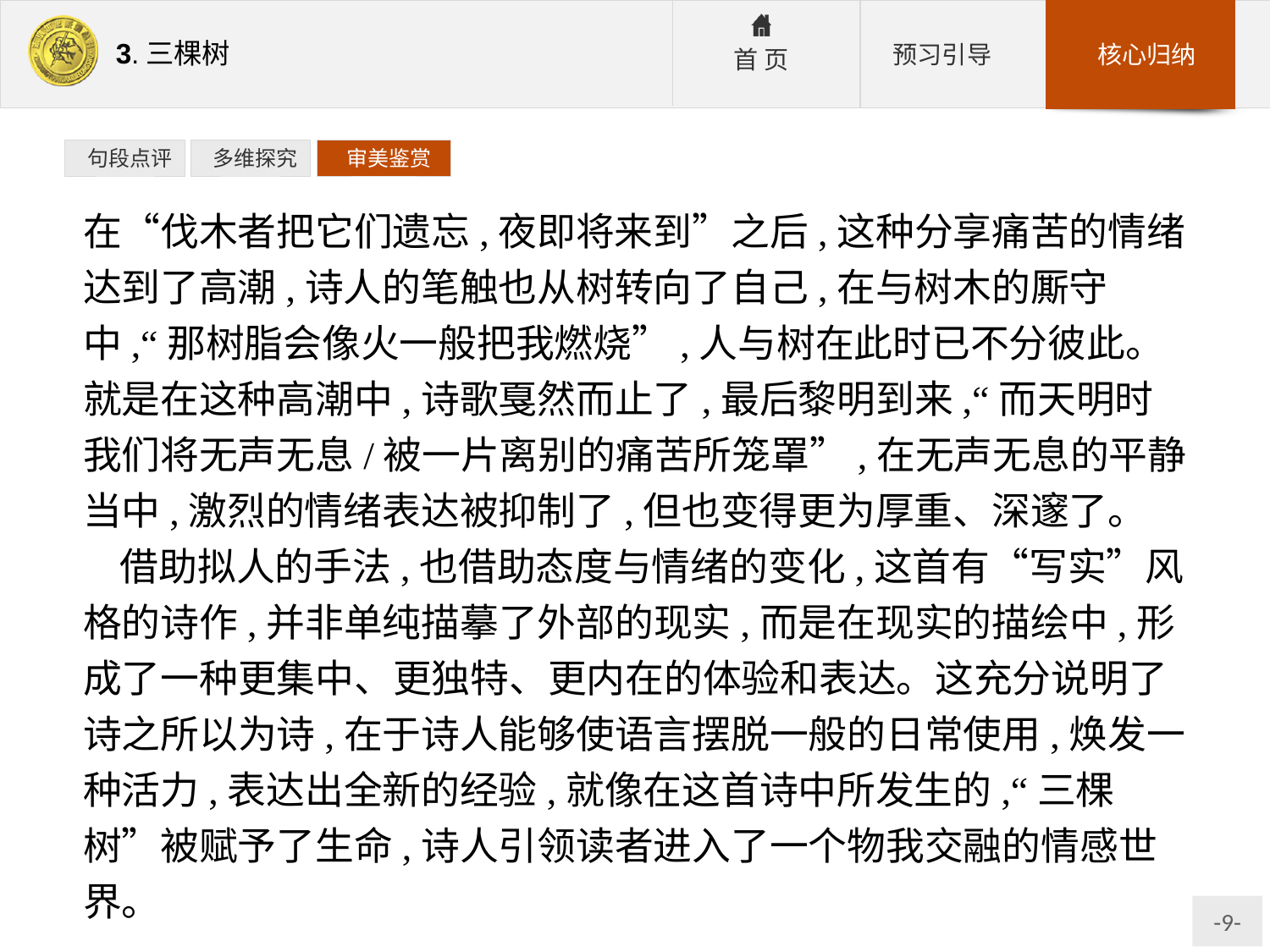

句段点评
 多维探究
 审美鉴赏
在“伐木者把它们遗忘,夜即将来到”之后,这种分享痛苦的情绪达到了高潮,诗人的笔触也从树转向了自己,在与树木的厮守中,“那树脂会像火一般把我燃烧”,人与树在此时已不分彼此。就是在这种高潮中,诗歌戛然而止了,最后黎明到来,“而天明时我们将无声无息/被一片离别的痛苦所笼罩”,在无声无息的平静当中,激烈的情绪表达被抑制了,但也变得更为厚重、深邃了。
借助拟人的手法,也借助态度与情绪的变化,这首有“写实”风格的诗作,并非单纯描摹了外部的现实,而是在现实的描绘中,形成了一种更集中、更独特、更内在的体验和表达。这充分说明了诗之所以为诗,在于诗人能够使语言摆脱一般的日常使用,焕发一种活力,表达出全新的经验,就像在这首诗中所发生的,“三棵树”被赋予了生命,诗人引领读者进入了一个物我交融的情感世界。